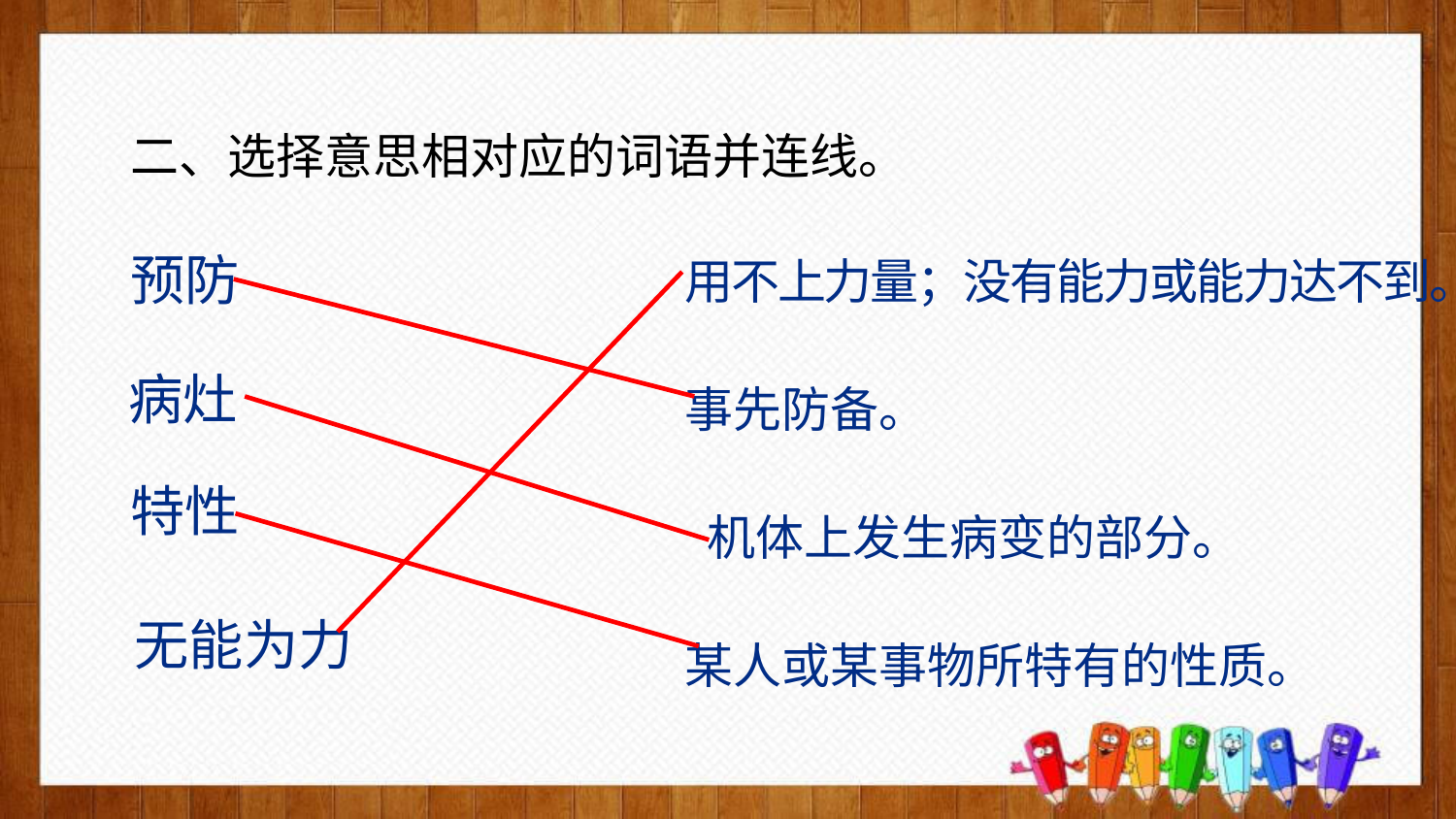

二、选择意思相对应的词语并连线。
用不上力量；没有能力或能力达不到。
事先防备。
 机体上发生病变的部分。
某人或某事物所特有的性质。
预防
病灶
特性
 无能为力